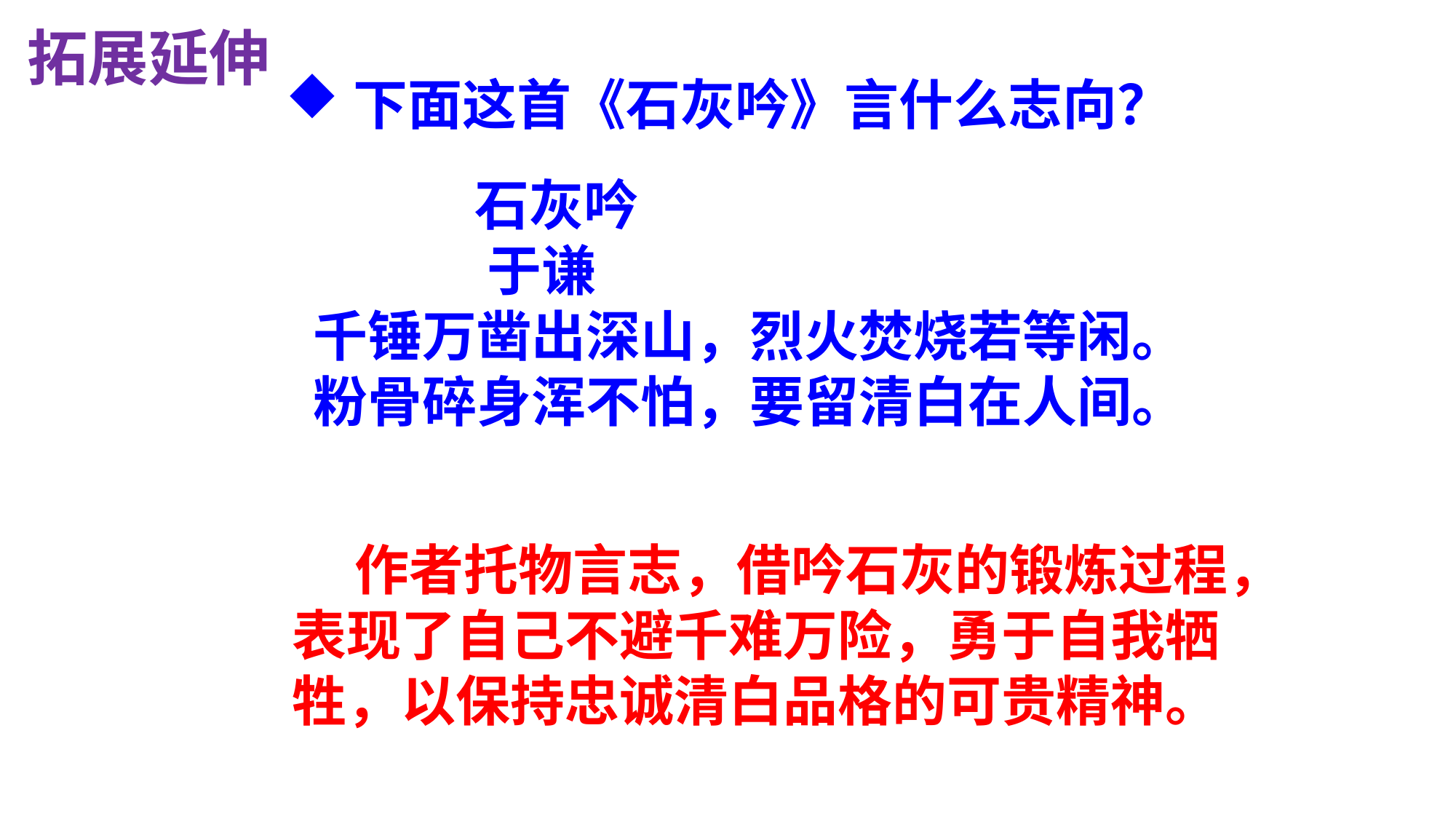

拓展延伸
下面这首《石灰吟》言什么志向？
            石灰吟
             于谦
千锤万凿出深山，烈火焚烧若等闲。
粉骨碎身浑不怕，要留清白在人间。
    作者托物言志，借吟石灰的锻炼过程，表现了自己不避千难万险，勇于自我牺牲，以保持忠诚清白品格的可贵精神。